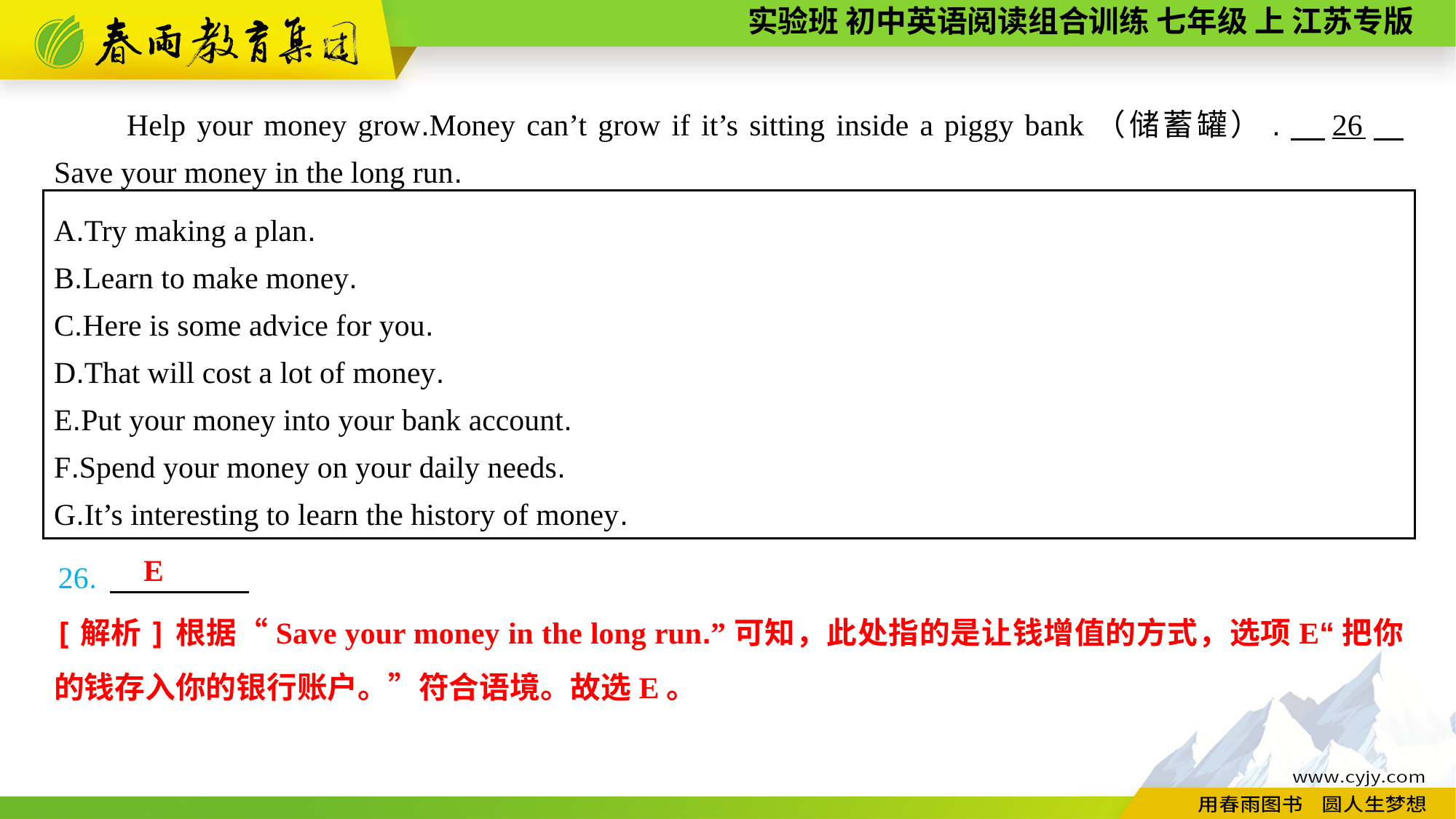

Help your money grow.Money can’t grow if it’s sitting inside a piggy bank（储蓄罐）.　26　 Save your money in the long run.

A.Try making a plan.
B.Learn to make money.
C.Here is some advice for you.
D.That will cost a lot of money.
E.Put your money into your bank account.
F.Spend your money on your daily needs.
G.It’s interesting to learn the history of money.
26.
E
[解析]根据“Save your money in the long run.”可知，此处指的是让钱增值的方式，选项E“把你的钱存入你的银行账户。”符合语境。故选E。